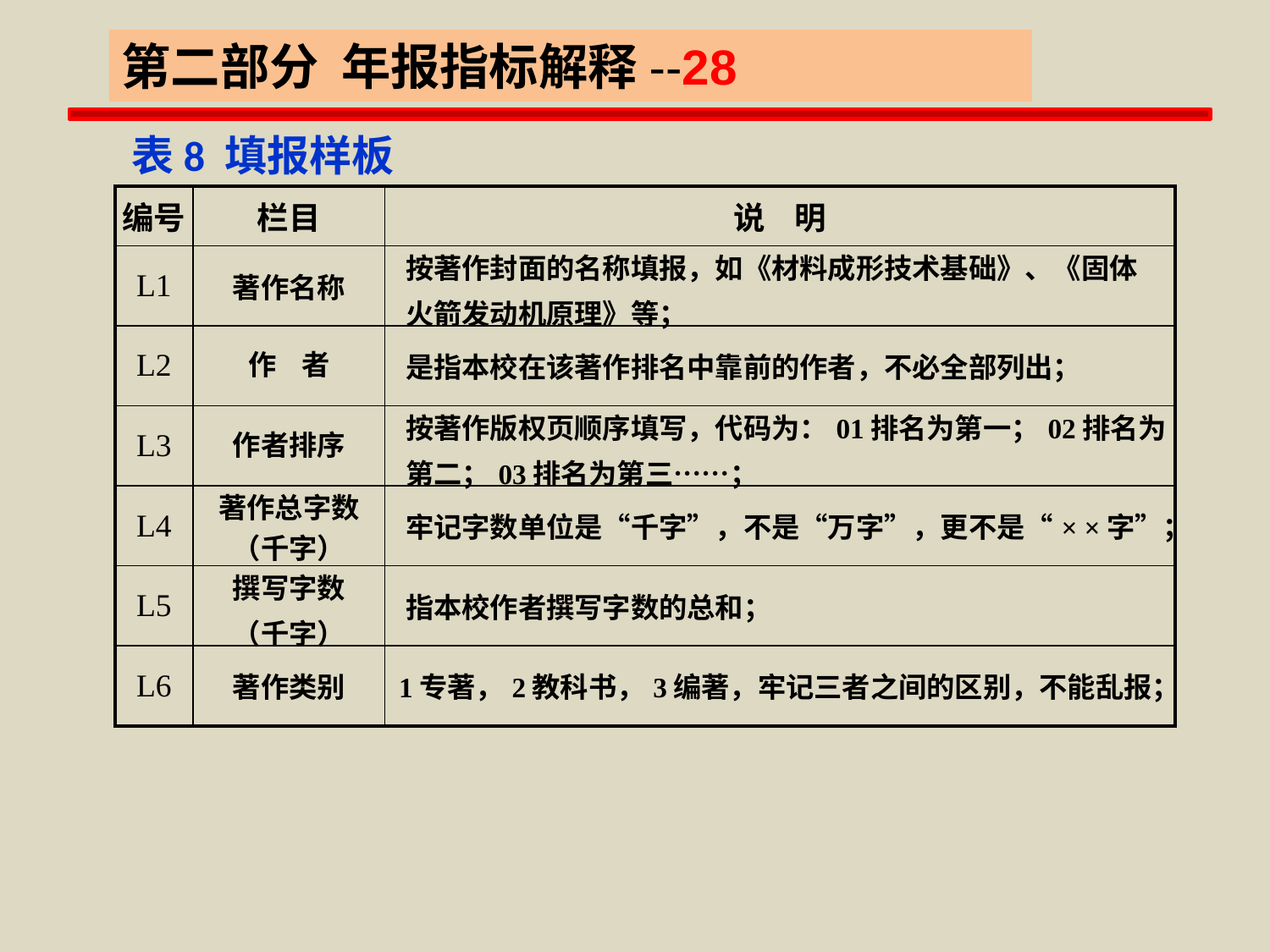

第二部分  年报指标解释--28

  表8 填报样板

| 编号 | 栏目 | 说 明 |
| --- | --- | --- |
| L1 | 著作名称 | 按著作封面的名称填报，如《材料成形技术基础》、《固体 火箭发动机原理》等； |
| L2 | 作 者 | 是指本校在该著作排名中靠前的作者，不必全部列出； |
| L3 | 作者排序 | 按著作版权页顺序填写，代码为：01排名为第一；02排名为 第二；03排名为第三……； |
| L4 | 著作总字数（千字） | 牢记字数单位是“千字”，不是“万字”，更不是“× ×字”； |
| L5 | 撰写字数 （千字） | 指本校作者撰写字数的总和； |
| L6 | 著作类别 | 1专著，2教科书，3编著，牢记三者之间的区别，不能乱报； |